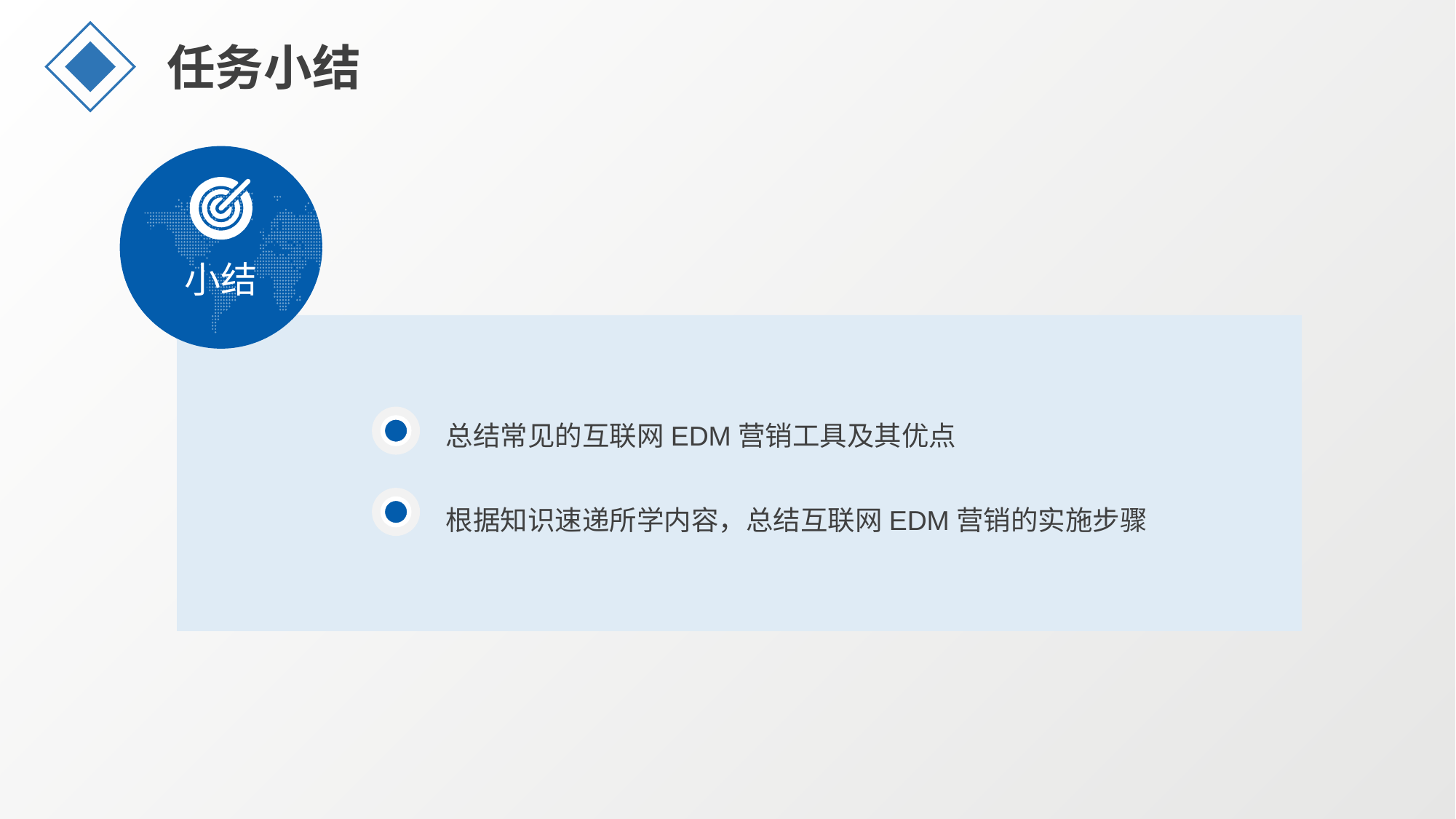

任务小结

小结

总结常见的互联网EDM营销工具及其优点

根据知识速递所学内容，总结互联网EDM营销的实施步骤